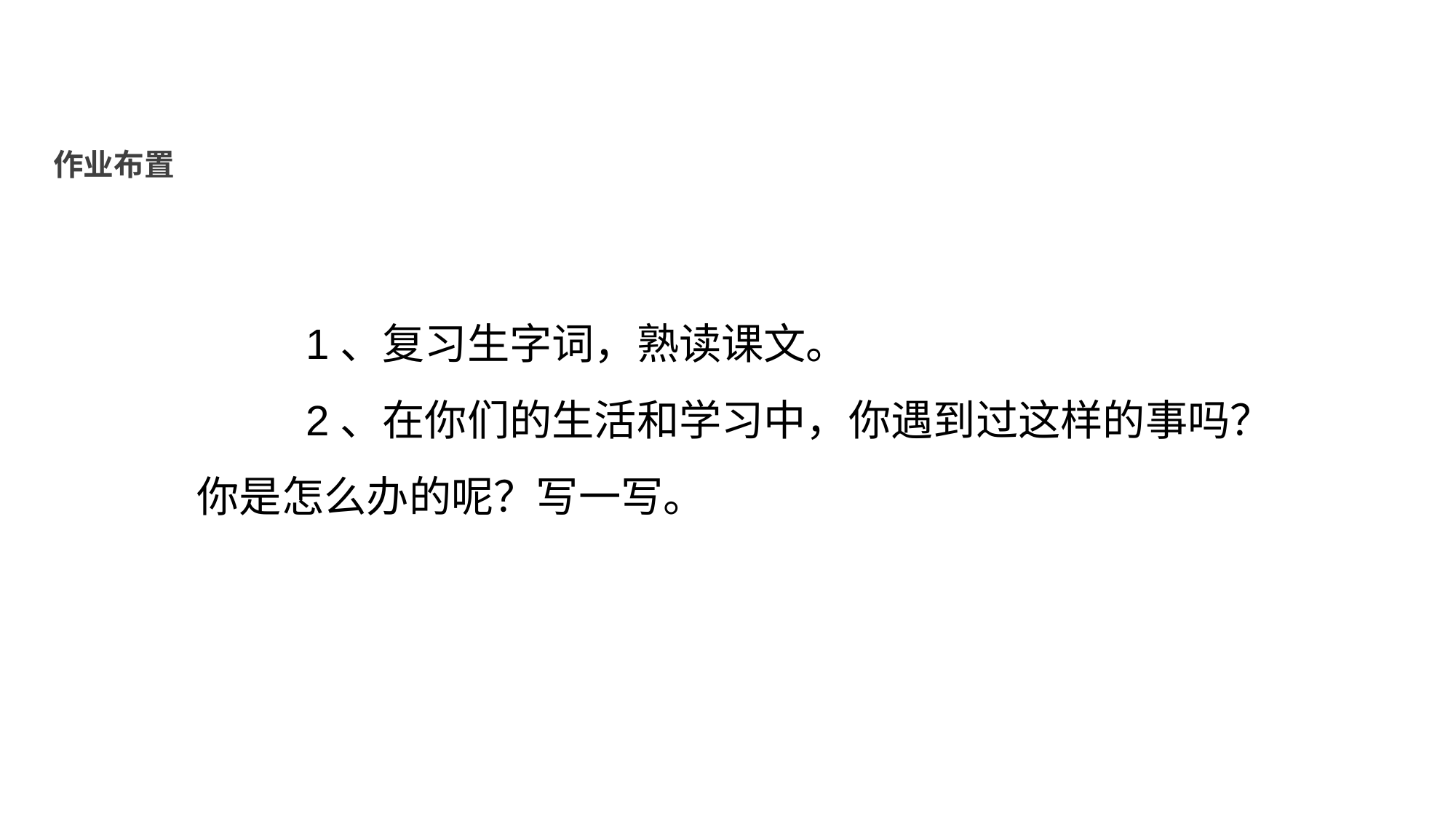

作业布置
	1、复习生字词，熟读课文。
	2、在你们的生活和学习中，你遇到过这样的事吗？你是怎么办的呢？写一写。